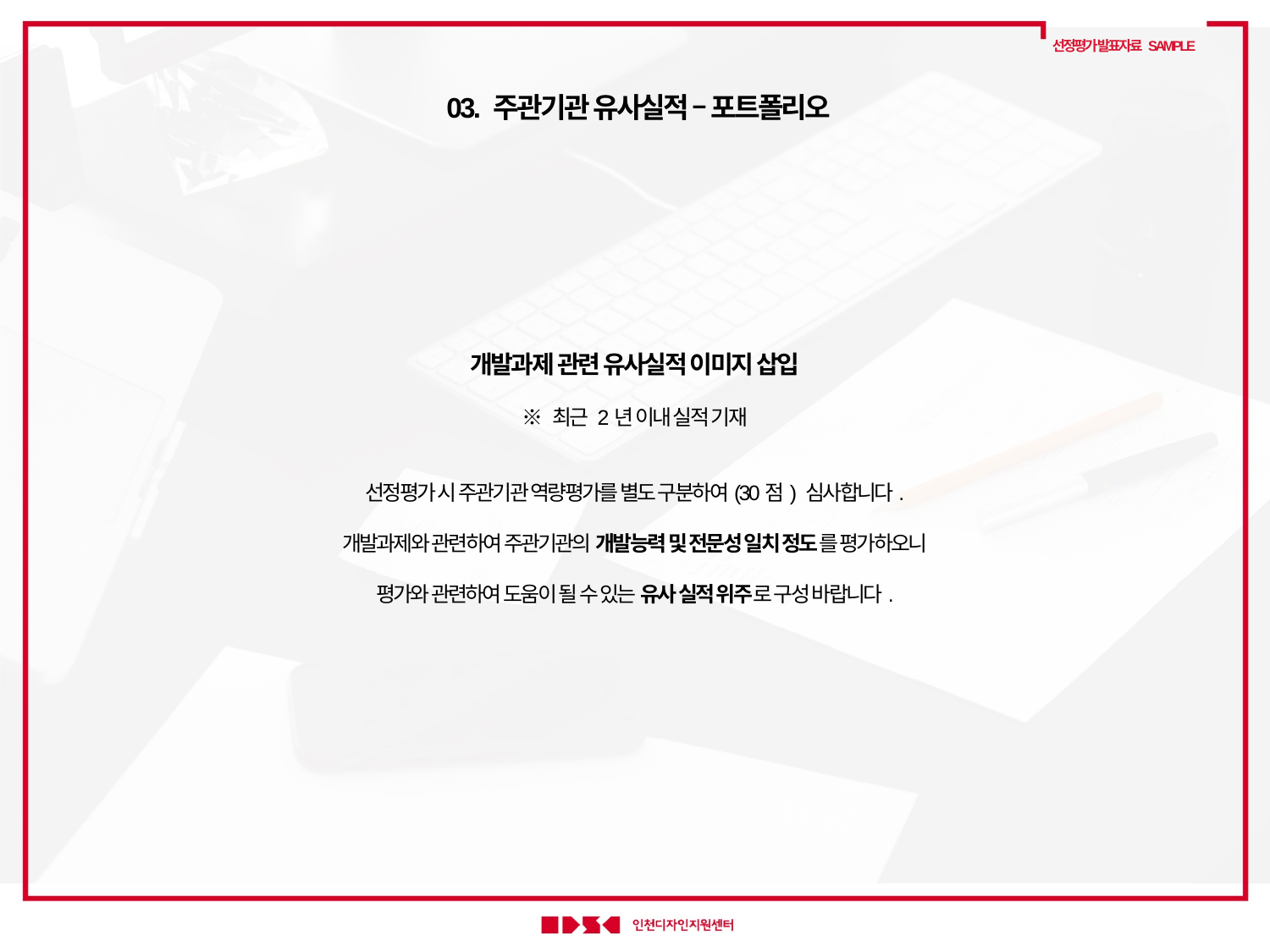

선정평가 발표자료 SAMPLE
 03. 주관기관 유사실적 – 포트폴리오
개발과제 관련 유사실적 이미지 삽입

※ 최근 2년 이내 실적 기재

선정평가 시 주관기관 역량평가를 별도 구분하여(30점) 심사합니다.

개발과제와 관련하여 주관기관의 개발능력 및 전문성 일치 정도를 평가하오니

평가와 관련하여 도움이 될 수 있는 유사 실적 위주로 구성 바랍니다.